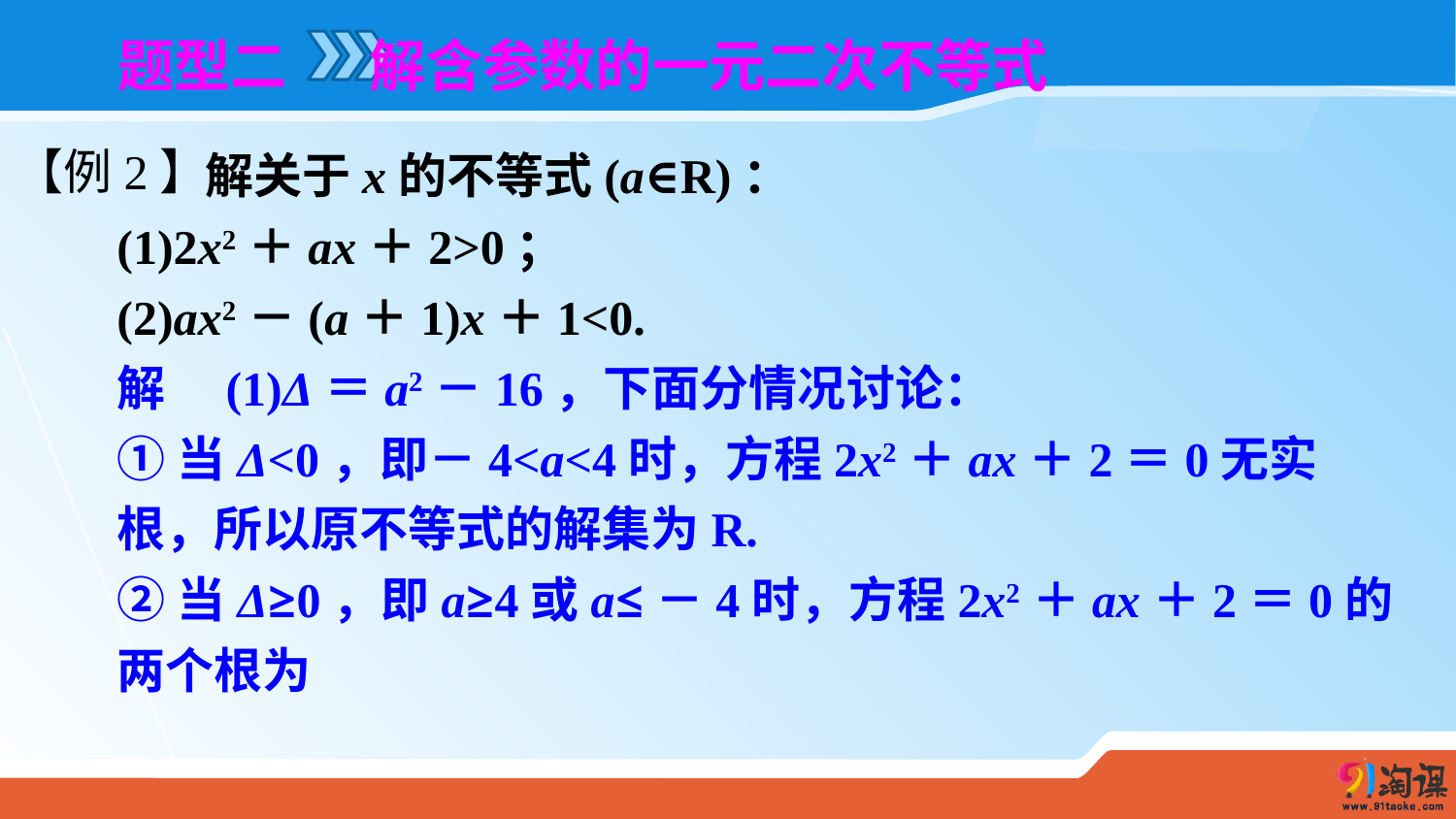

题型二  　解含参数的一元二次不等式
       解关于x的不等式(a∈R)：
(1)2x2＋ax＋2>0；
(2)ax2－(a＋1)x＋1<0.
解　(1)Δ＝a2－16，下面分情况讨论：
①当Δ<0，即－4<a<4时，方程2x2＋ax＋2＝0无实根，所以原不等式的解集为R.
②当Δ≥0，即a≥4或a≤－4时，方程2x2＋ax＋2＝0的两个根为

【例2】